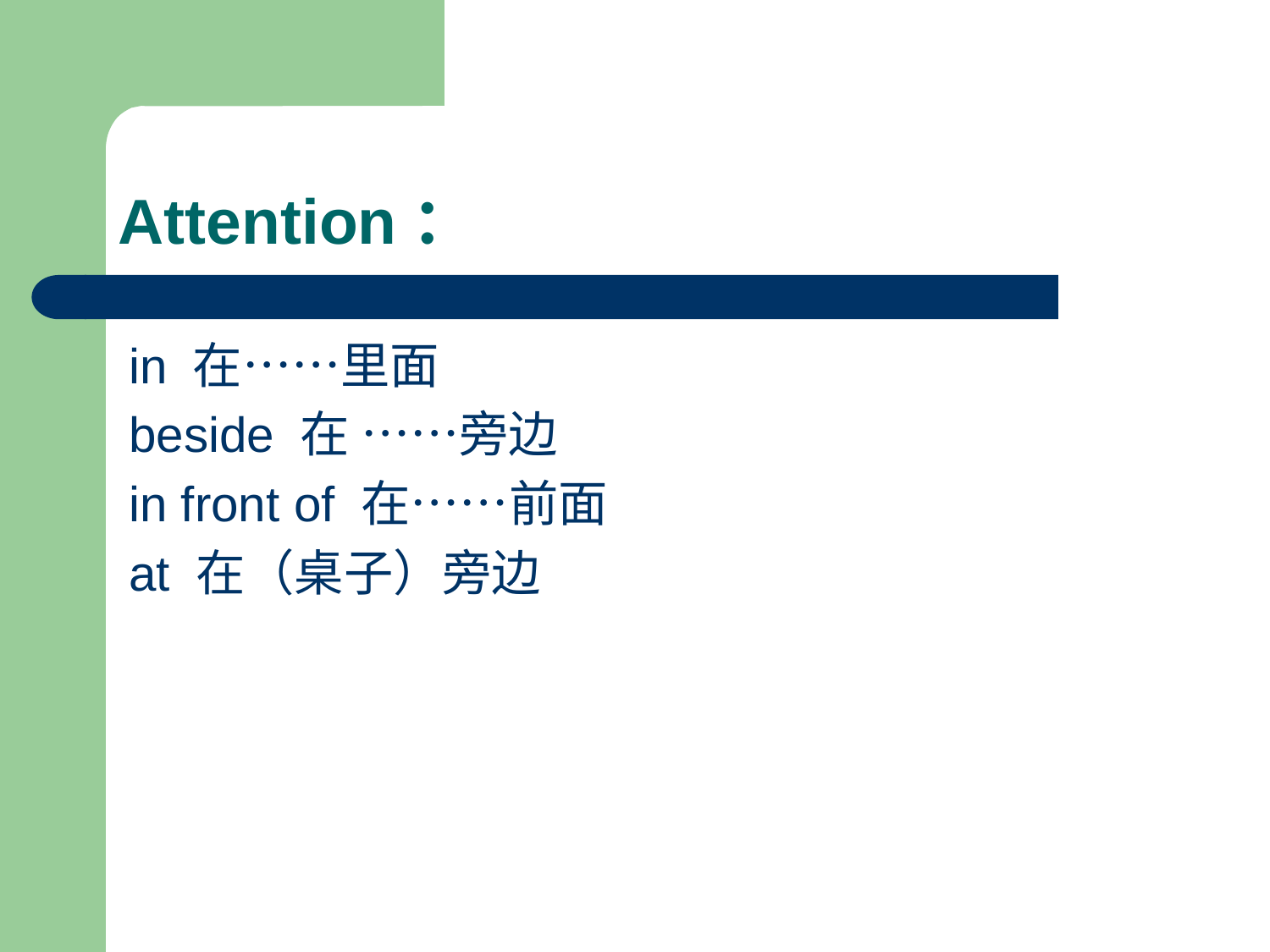

# Attention：
in 在……里面
beside 在 ……旁边
in front of 在……前面
at 在（桌子）旁边